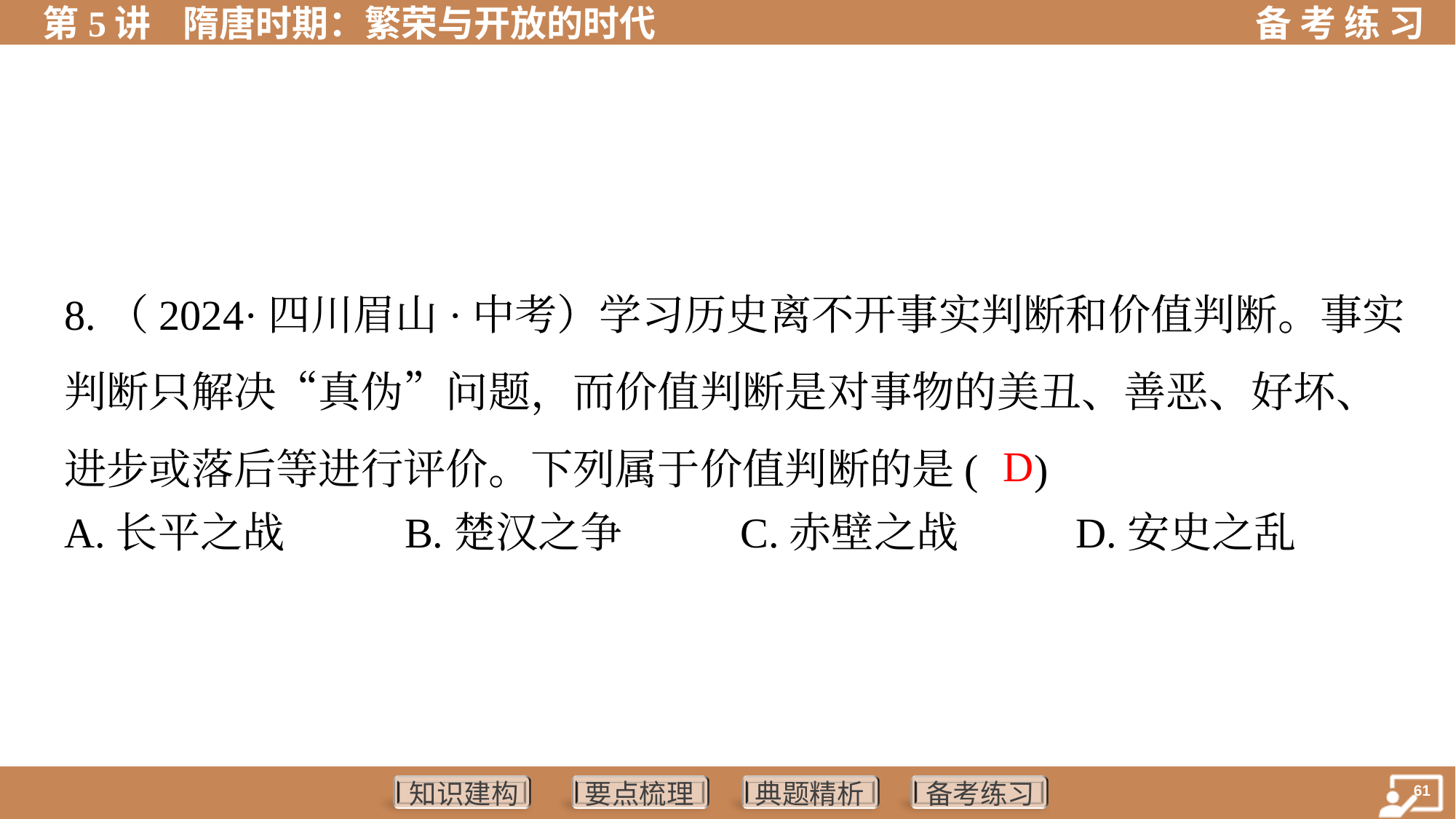

8.（2024·四川眉山·中考）学习历史离不开事实判断和价值判断。事实
判断只解决“真伪”问题，而价值判断是对事物的美丑、善恶、好坏、
进步或落后等进行评价。下列属于价值判断的是(     )
  D
A.长平之战	B.楚汉之争	C.赤壁之战	D.安史之乱